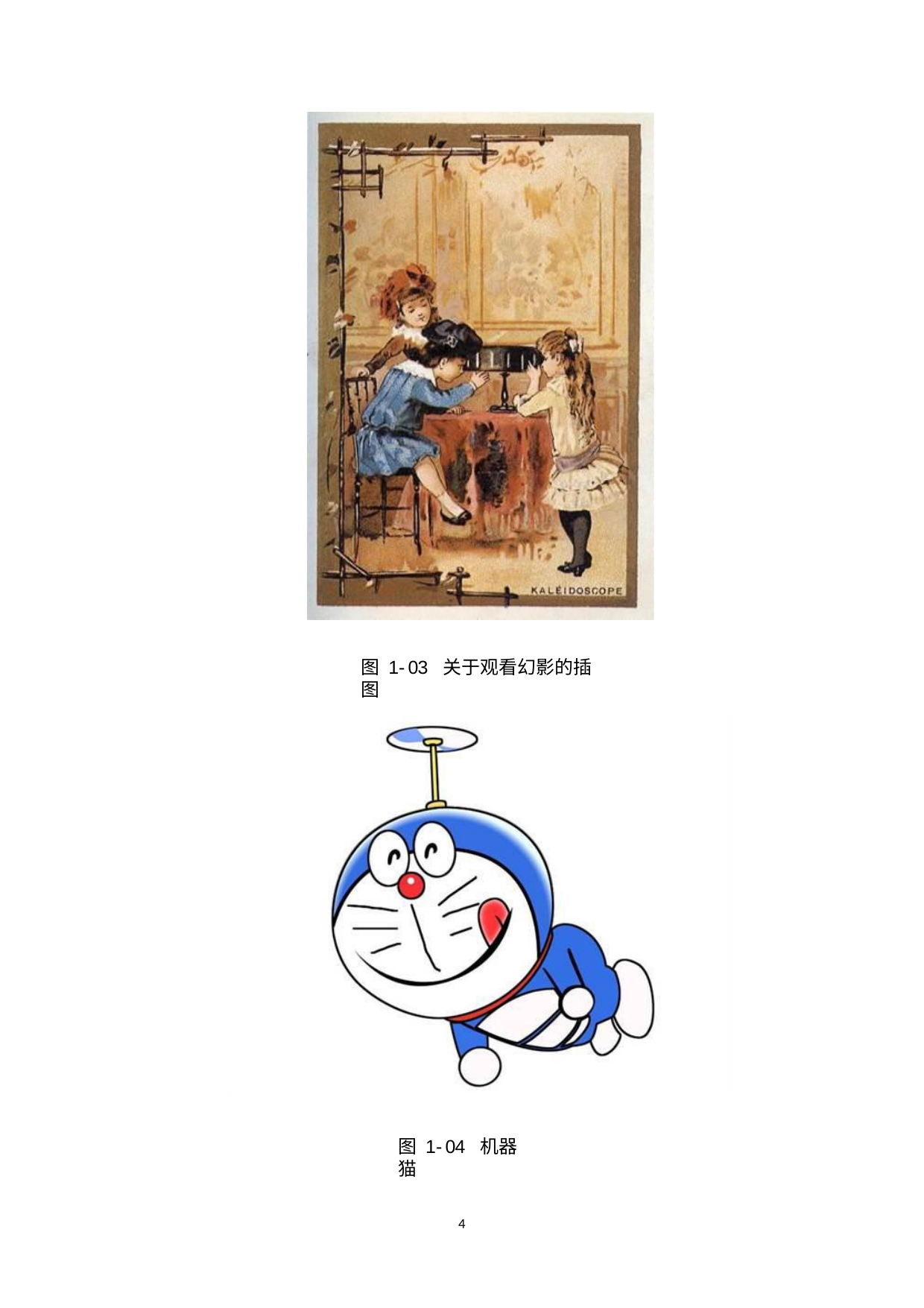

图 1-03  关于观看幻影的插图

图 1-04  机器猫
4